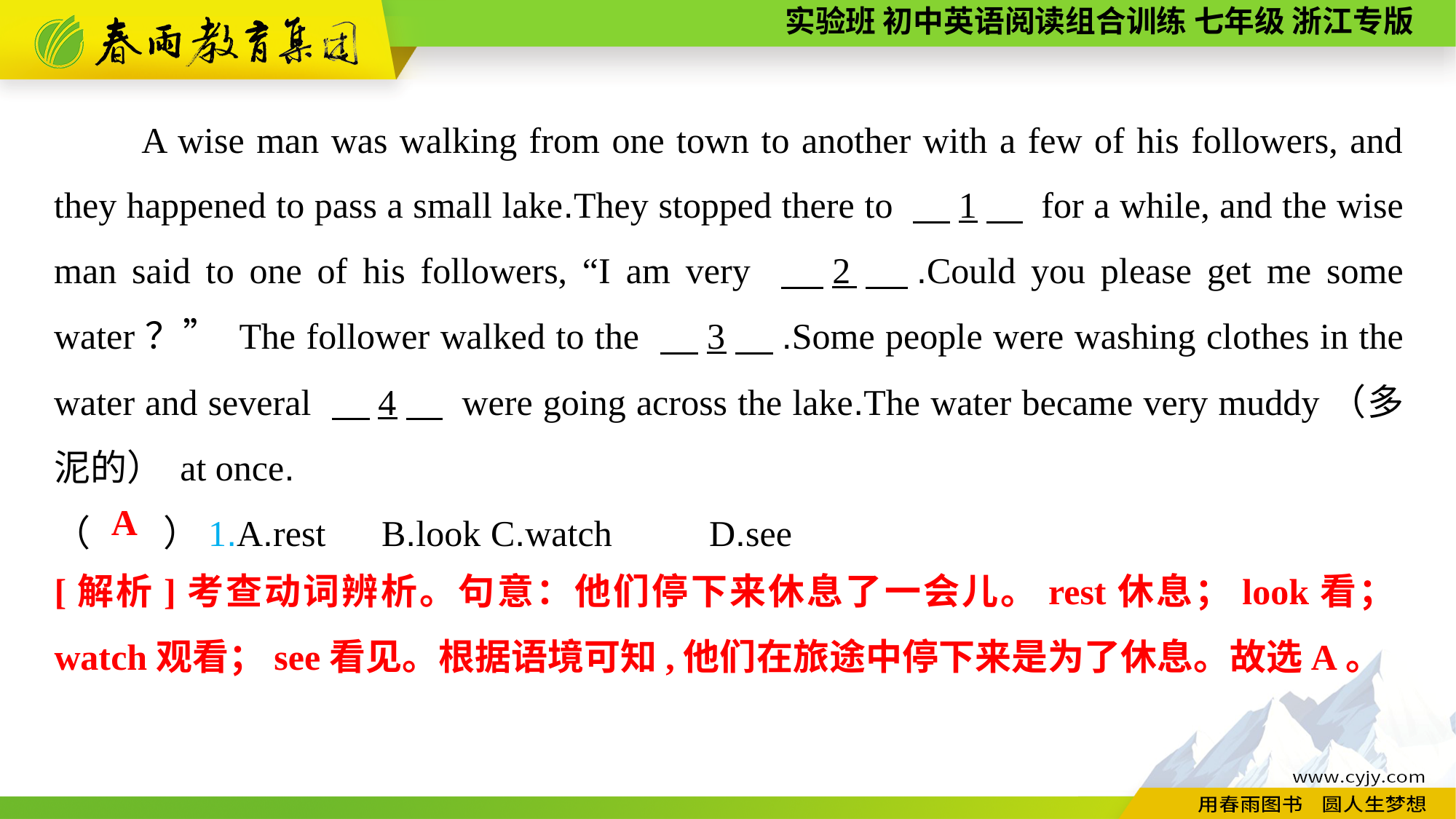

A wise man was walking from one town to another with a few of his followers, and they happened to pass a small lake.They stopped there to 　1　 for a while, and the wise man said to one of his followers, “I am very 　2　.Could you please get me some water？” The follower walked to the 　3　.Some people were washing clothes in the water and several 　4　 were going across the lake.The water became very muddy（多泥的） at once.
（　　）1.A.rest	B.look	C.watch	D.see
A
[解析]考查动词辨析。句意：他们停下来休息了一会儿。rest休息；look看；watch观看；see看见。根据语境可知,他们在旅途中停下来是为了休息。故选A。